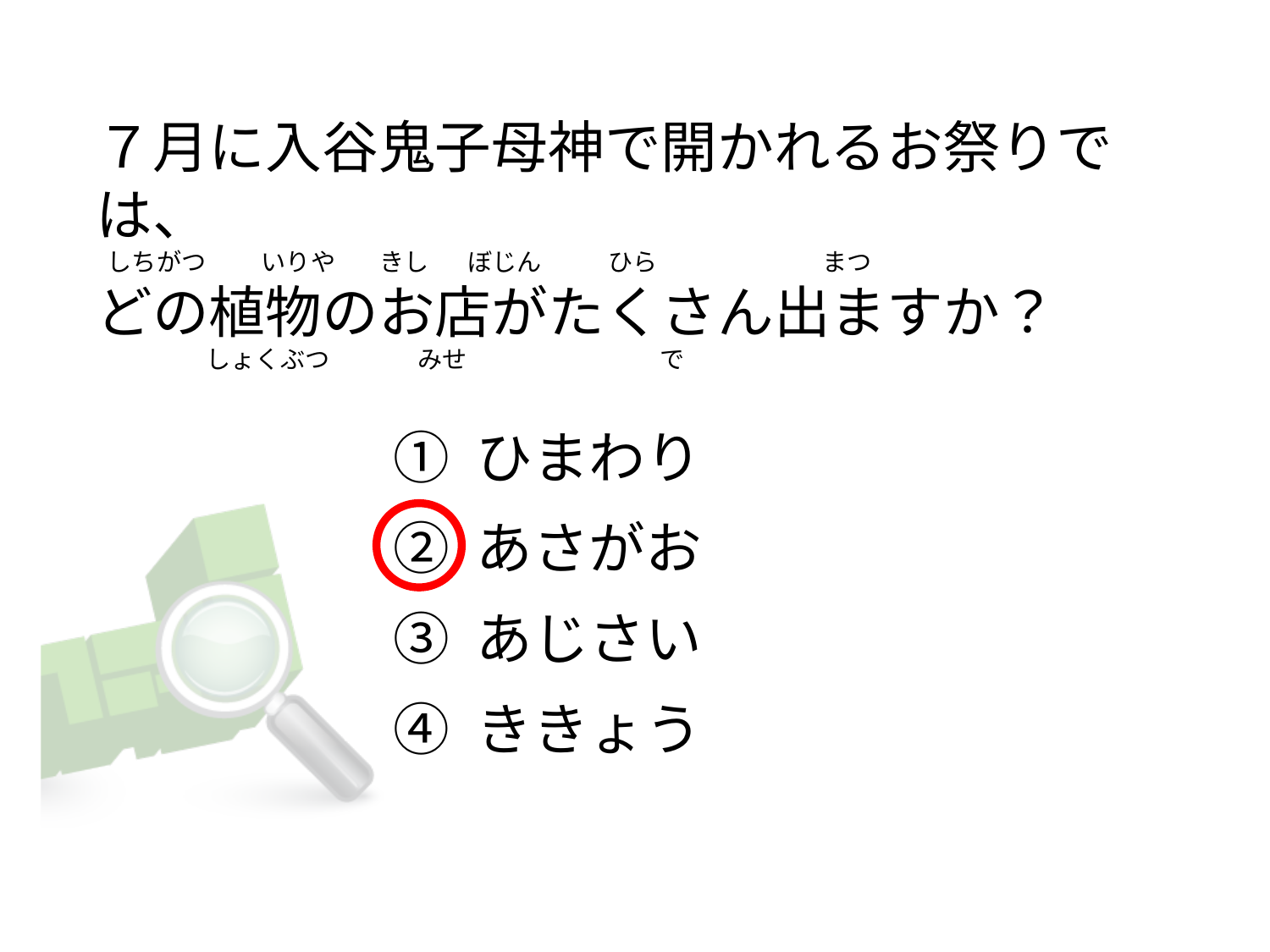

７月に入谷鬼子母神で開かれるお祭りでは、
 しちがつ          いりや        きし       ぼじん            ひら                              まつ
どの植物のお店がたくさん出ますか？
 　　          しょくぶつ                みせ                                   で
① ひまわり
② あさがお
③ あじさい
④ ききょう